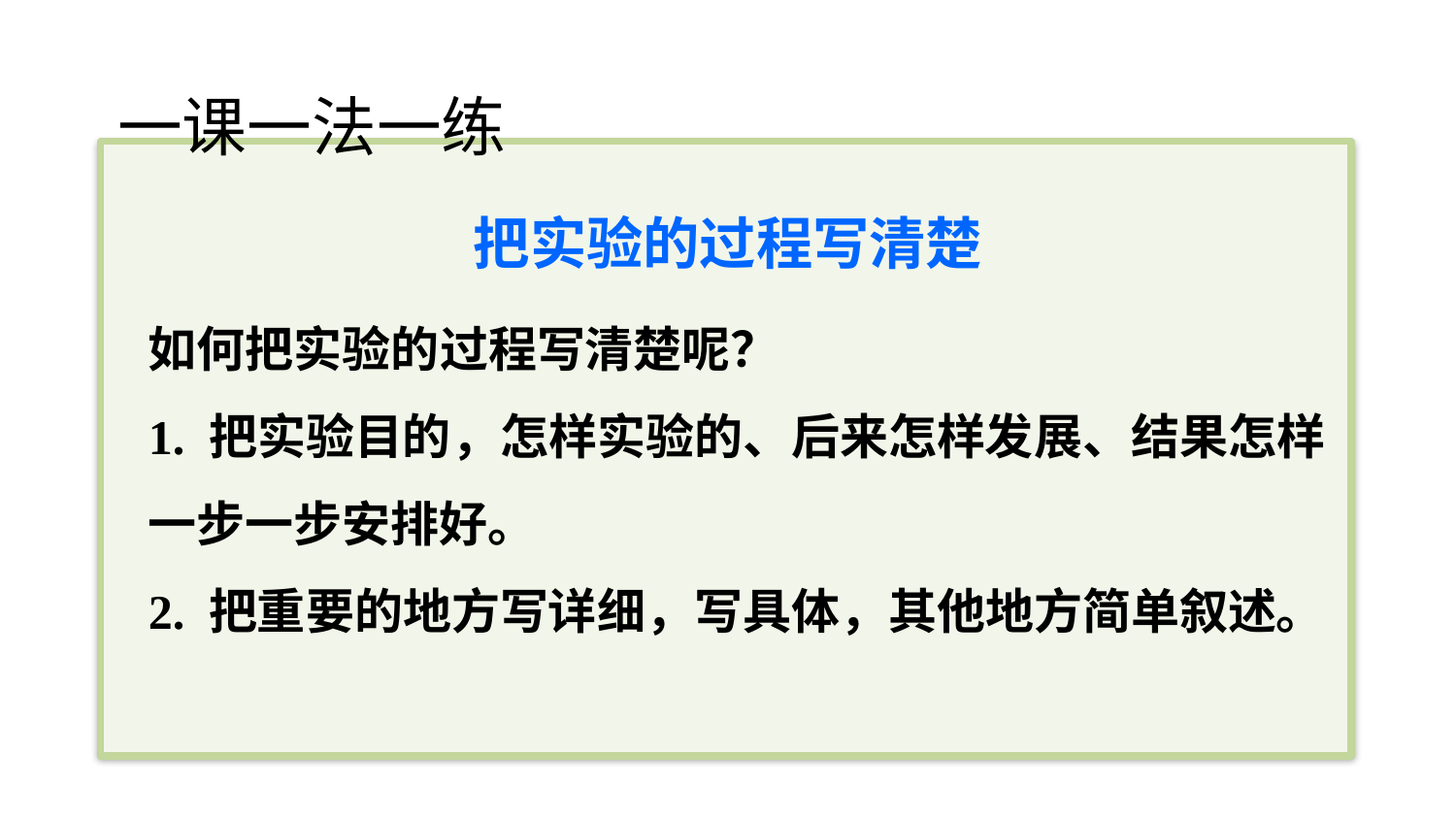

一课一法一练

把实验的过程写清楚
如何把实验的过程写清楚呢？
1. 把实验目的，怎样实验的、后来怎样发展、结果怎样一步一步安排好。
2. 把重要的地方写详细，写具体，其他地方简单叙述。